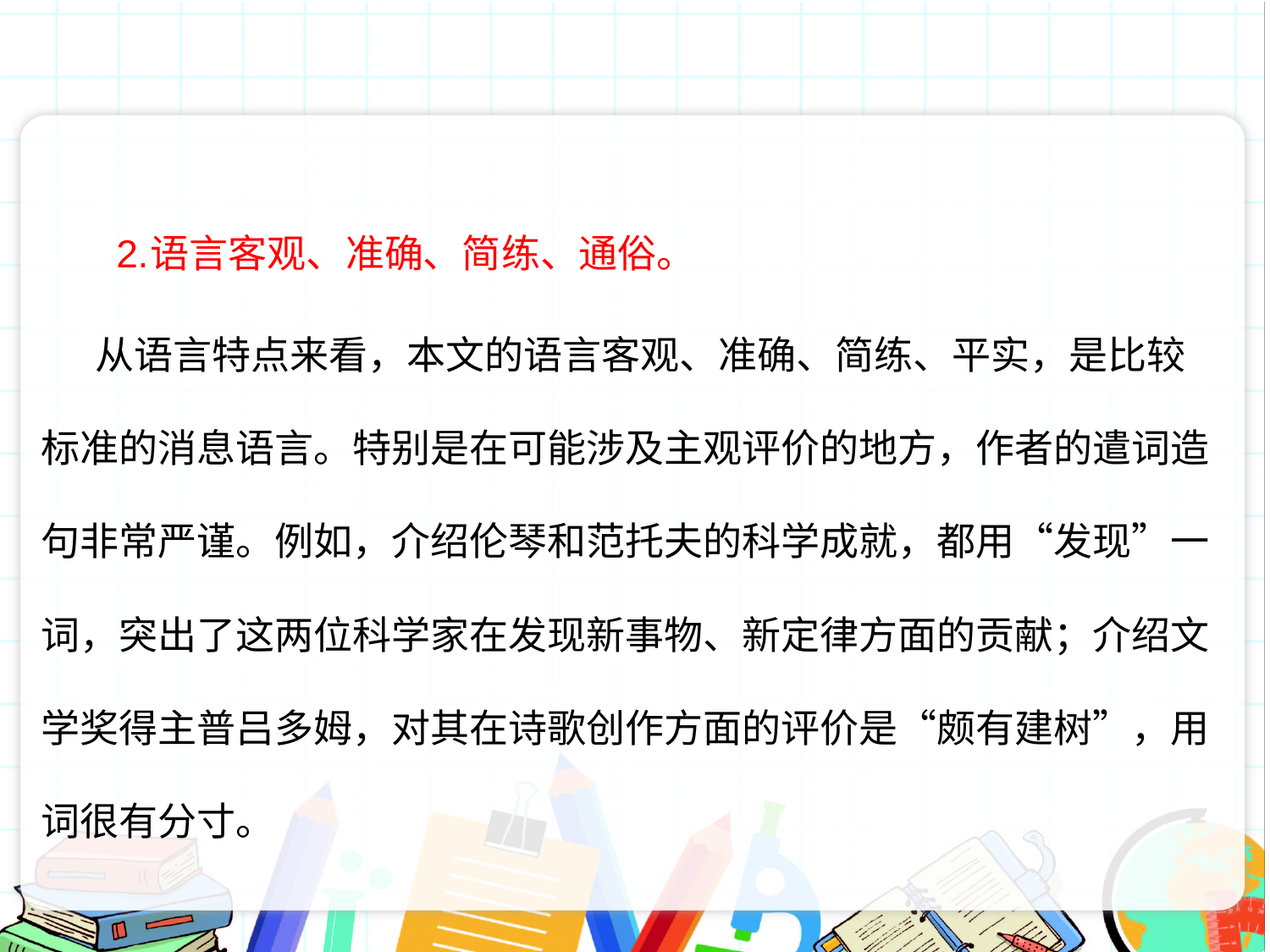

2.语言客观、准确、简练、通俗。
           从语言特点来看，本文的语言客观、准确、简练、平实，是比较标准的消息语言。特别是在可能涉及主观评价的地方，作者的遣词造句非常严谨。例如，介绍伦琴和范托夫的科学成就，都用“发现”一词，突出了这两位科学家在发现新事物、新定律方面的贡献；介绍文学奖得主普吕多姆，对其在诗歌创作方面的评价是“颇有建树”，用词很有分寸。